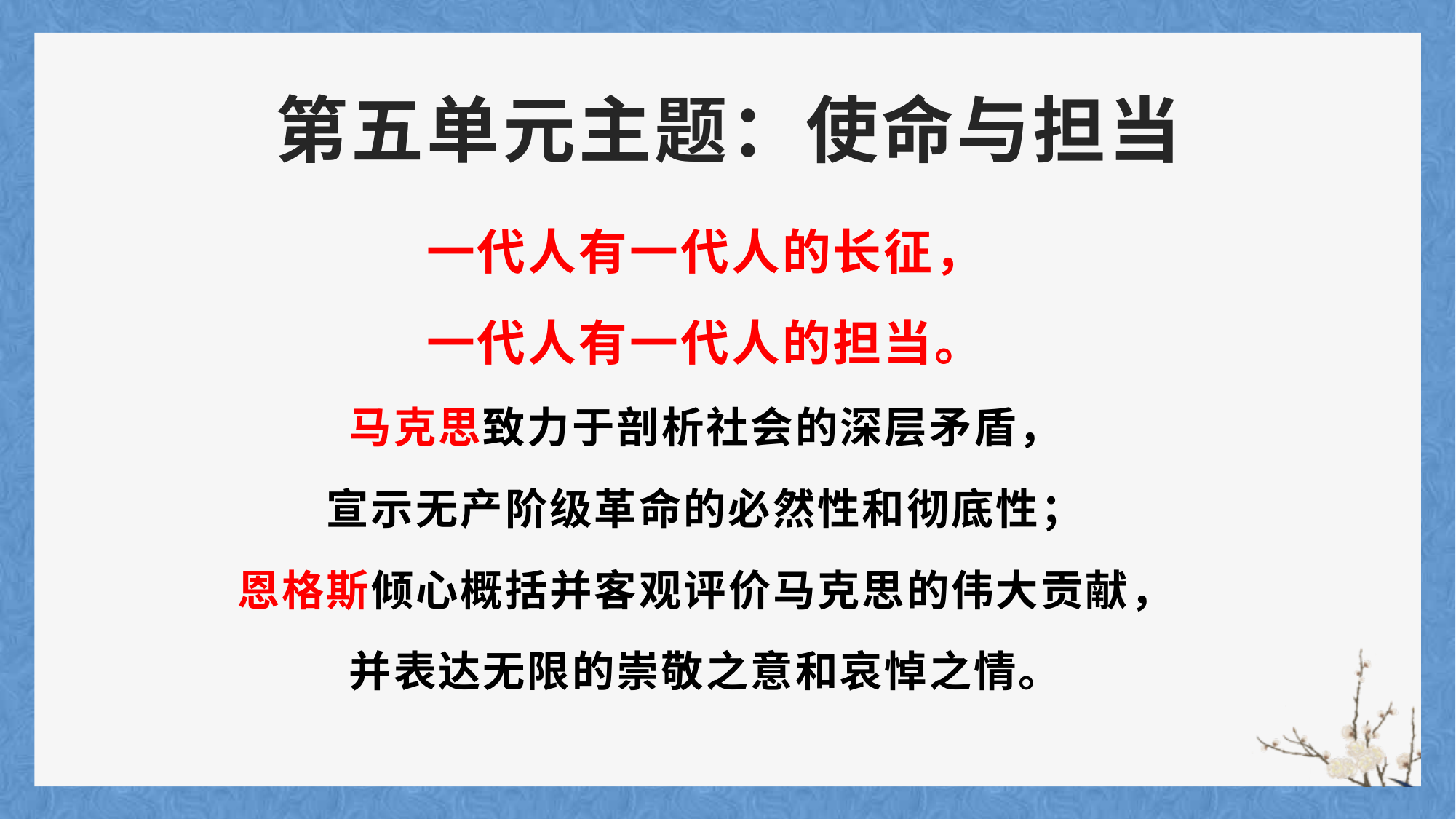

# 第五单元主题：使命与担当
一代人有一代人的长征，
一代人有一代人的担当。
马克思致力于剖析社会的深层矛盾，
宣示无产阶级革命的必然性和彻底性；
恩格斯倾心概括并客观评价马克思的伟大贡献，
并表达无限的崇敬之意和哀悼之情。